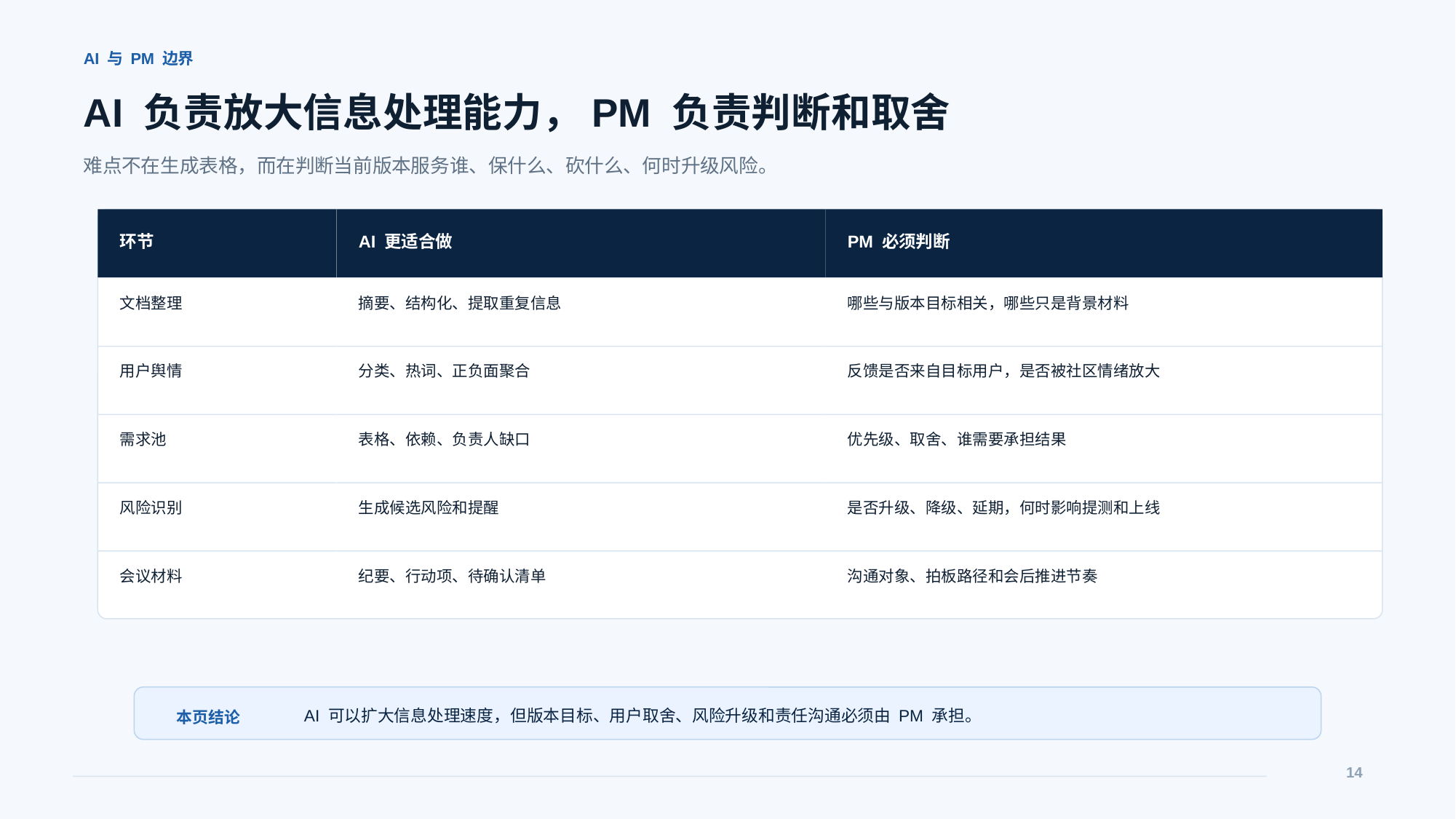

AI 与 PM 边界
AI 负责放大信息处理能力，PM 负责判断和取舍
难点不在生成表格，而在判断当前版本服务谁、保什么、砍什么、何时升级风险。

环节
AI 更适合做
PM 必须判断
文档整理
摘要、结构化、提取重复信息
哪些与版本目标相关，哪些只是背景材料

用户舆情
分类、热词、正负面聚合
反馈是否来自目标用户，是否被社区情绪放大

需求池
表格、依赖、负责人缺口
优先级、取舍、谁需要承担结果

风险识别
生成候选风险和提醒
是否升级、降级、延期，何时影响提测和上线

会议材料
纪要、行动项、待确认清单
沟通对象、拍板路径和会后推进节奏

AI 可以扩大信息处理速度，但版本目标、用户取舍、风险升级和责任沟通必须由 PM 承担。
本页结论
14